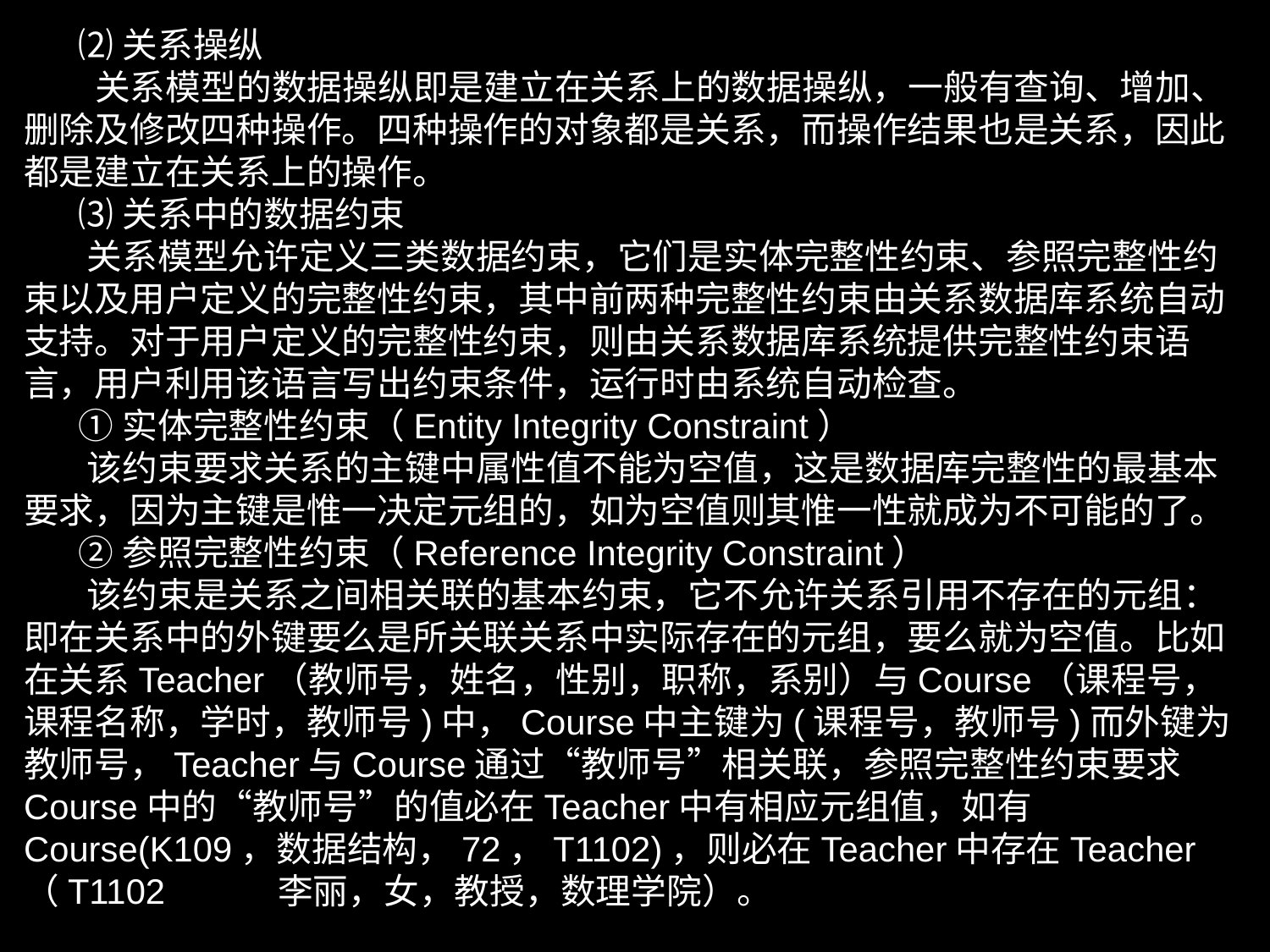

⑵关系操纵
        关系模型的数据操纵即是建立在关系上的数据操纵，一般有查询、增加、删除及修改四种操作。四种操作的对象都是关系，而操作结果也是关系，因此都是建立在关系上的操作。
       ⑶关系中的数据约束
       关系模型允许定义三类数据约束，它们是实体完整性约束、参照完整性约束以及用户定义的完整性约束，其中前两种完整性约束由关系数据库系统自动支持。对于用户定义的完整性约束，则由关系数据库系统提供完整性约束语言，用户利用该语言写出约束条件，运行时由系统自动检查。
       ①实体完整性约束（Entity Integrity Constraint）
       该约束要求关系的主键中属性值不能为空值，这是数据库完整性的最基本要求，因为主键是惟一决定元组的，如为空值则其惟一性就成为不可能的了。
       ②参照完整性约束（Reference Integrity Constraint）
       该约束是关系之间相关联的基本约束，它不允许关系引用不存在的元组：即在关系中的外键要么是所关联关系中实际存在的元组，要么就为空值。比如在关系Teacher（教师号，姓名，性别，职称，系别）与Course（课程号，课程名称，学时，教师号)中，Course中主键为(课程号，教师号)而外键为教师号，Teacher与Course通过“教师号”相关联，参照完整性约束要求Course中的“教师号”的值必在Teacher中有相应元组值，如有Course(K109，数据结构，72，T1102)，则必在Teacher中存在Teacher（T1102	李丽，女，教授，数理学院）。